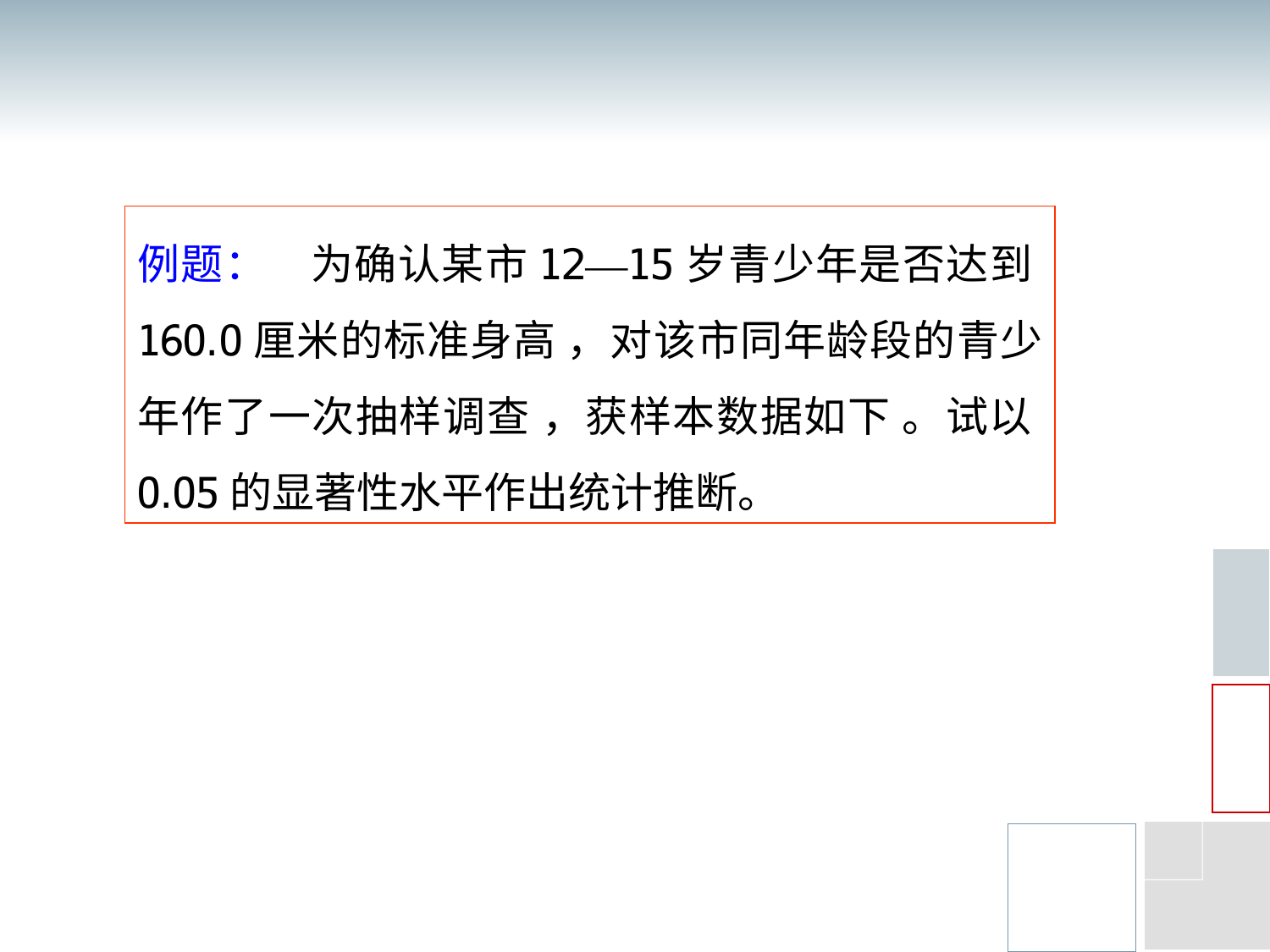

例题：    为确认某市12—15岁青少年是否达到160.0厘米的标准身高 ，对该市同年龄段的青少年作了一次抽样调查 ，获样本数据如下 。试以0.05的显著性水平作出统计推断。